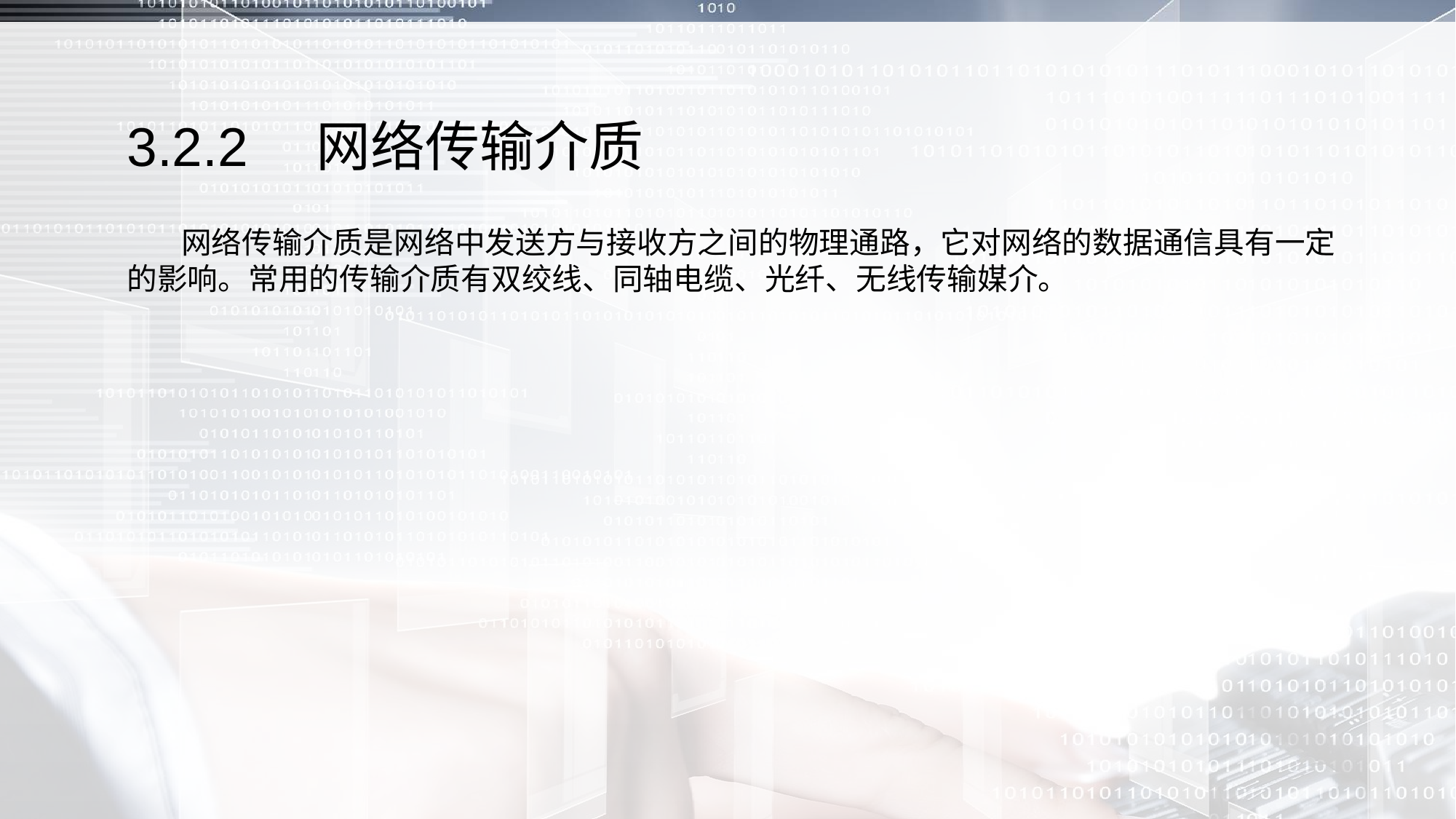

# 3.2.2　网络传输介质
       网络传输介质是网络中发送方与接收方之间的物理通路，它对网络的数据通信具有一定的影响。常用的传输介质有双绞线、同轴电缆、光纤、无线传输媒介。